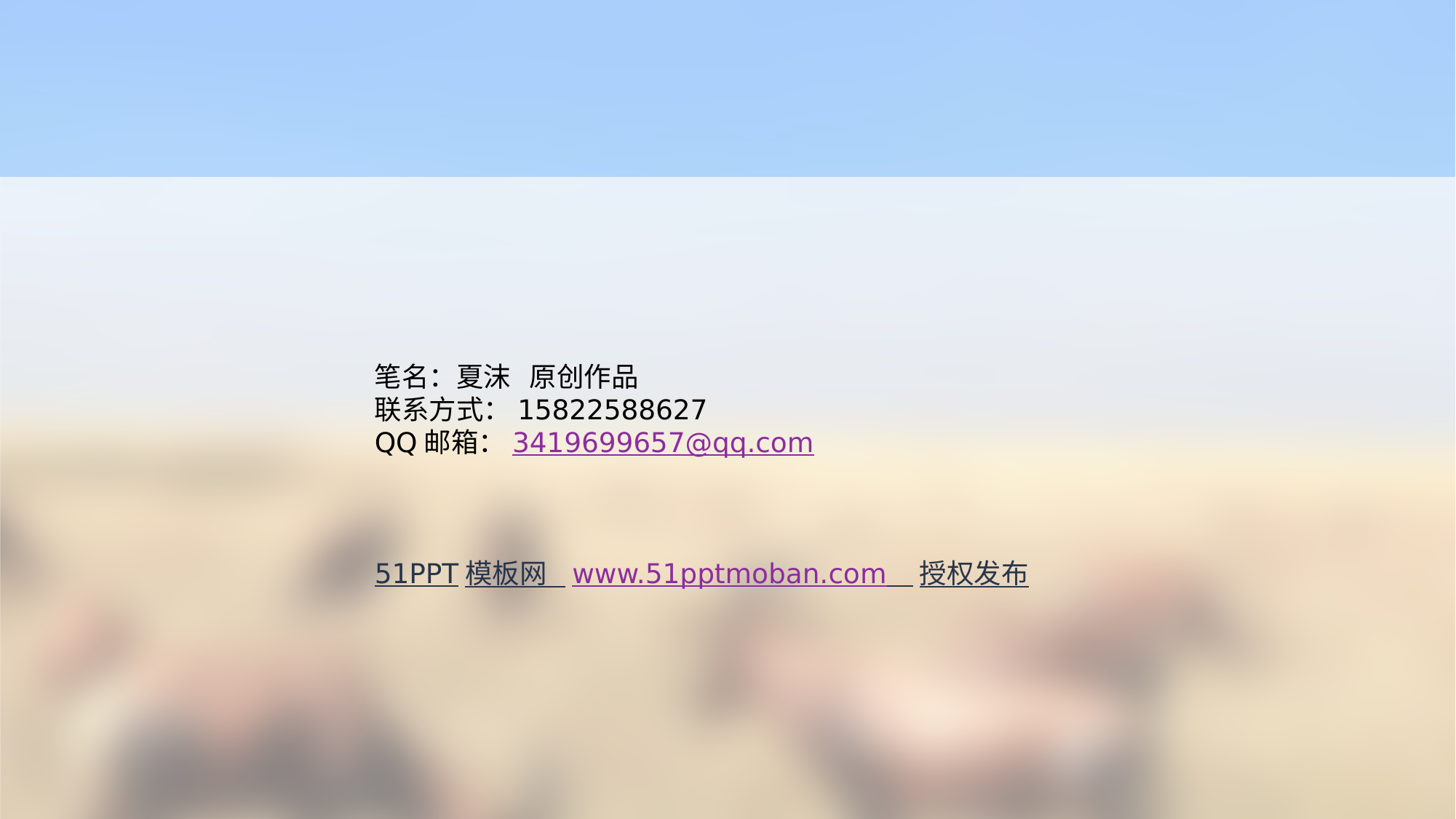

笔名：夏沫   原创作品
联系方式：15822588627
QQ邮箱：3419699657@qq.com

51PPT模板网   www.51pptmoban.com   授权发布